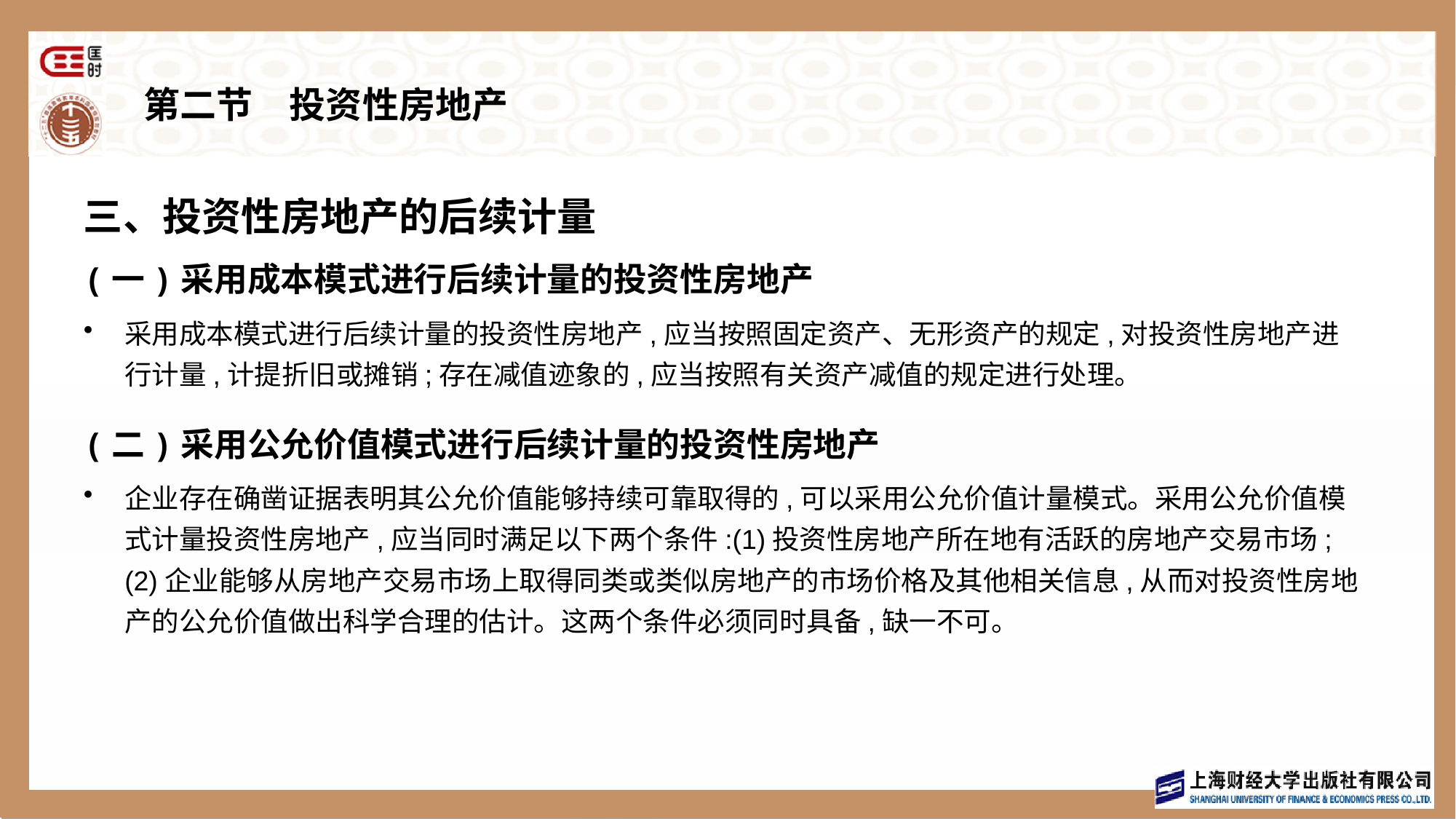

# 第二节　投资性房地产
三、投资性房地产的后续计量
(一)采用成本模式进行后续计量的投资性房地产
采用成本模式进行后续计量的投资性房地产,应当按照固定资产、无形资产的规定,对投资性房地产进行计量,计提折旧或摊销;存在减值迹象的,应当按照有关资产减值的规定进行处理。
(二)采用公允价值模式进行后续计量的投资性房地产
企业存在确凿证据表明其公允价值能够持续可靠取得的,可以采用公允价值计量模式。采用公允价值模式计量投资性房地产,应当同时满足以下两个条件:(1)投资性房地产所在地有活跃的房地产交易市场;(2)企业能够从房地产交易市场上取得同类或类似房地产的市场价格及其他相关信息,从而对投资性房地产的公允价值做出科学合理的估计。这两个条件必须同时具备,缺一不可。